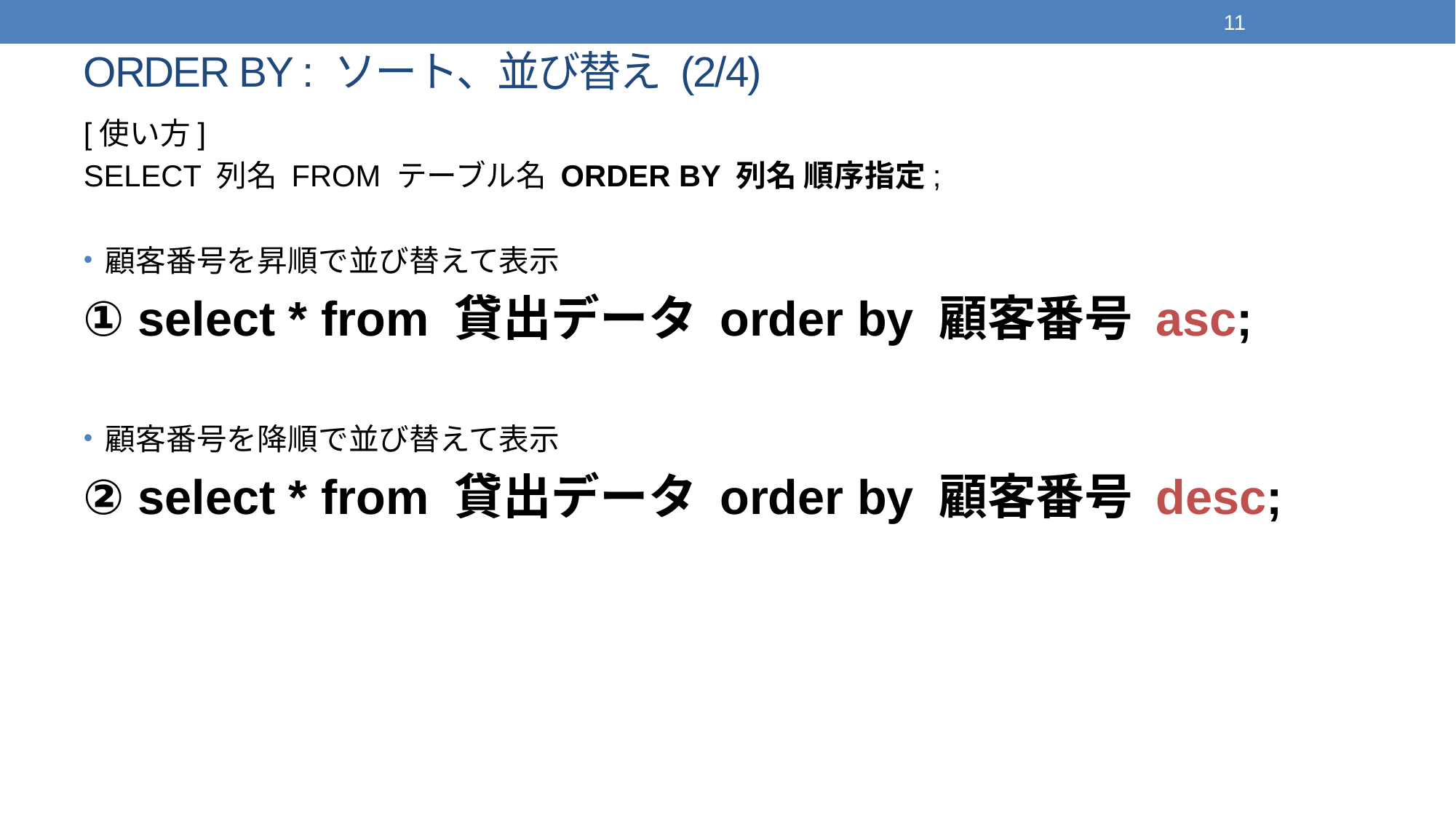

11
# ORDER BY : ソート、並び替え (2/4)
[使い方]
SELECT 列名 FROM テーブル名 ORDER BY 列名 順序指定;

顧客番号を昇順で並び替えて表示
① select * from 貸出データ order by 顧客番号 asc;

顧客番号を降順で並び替えて表示
② select * from 貸出データ order by 顧客番号 desc;